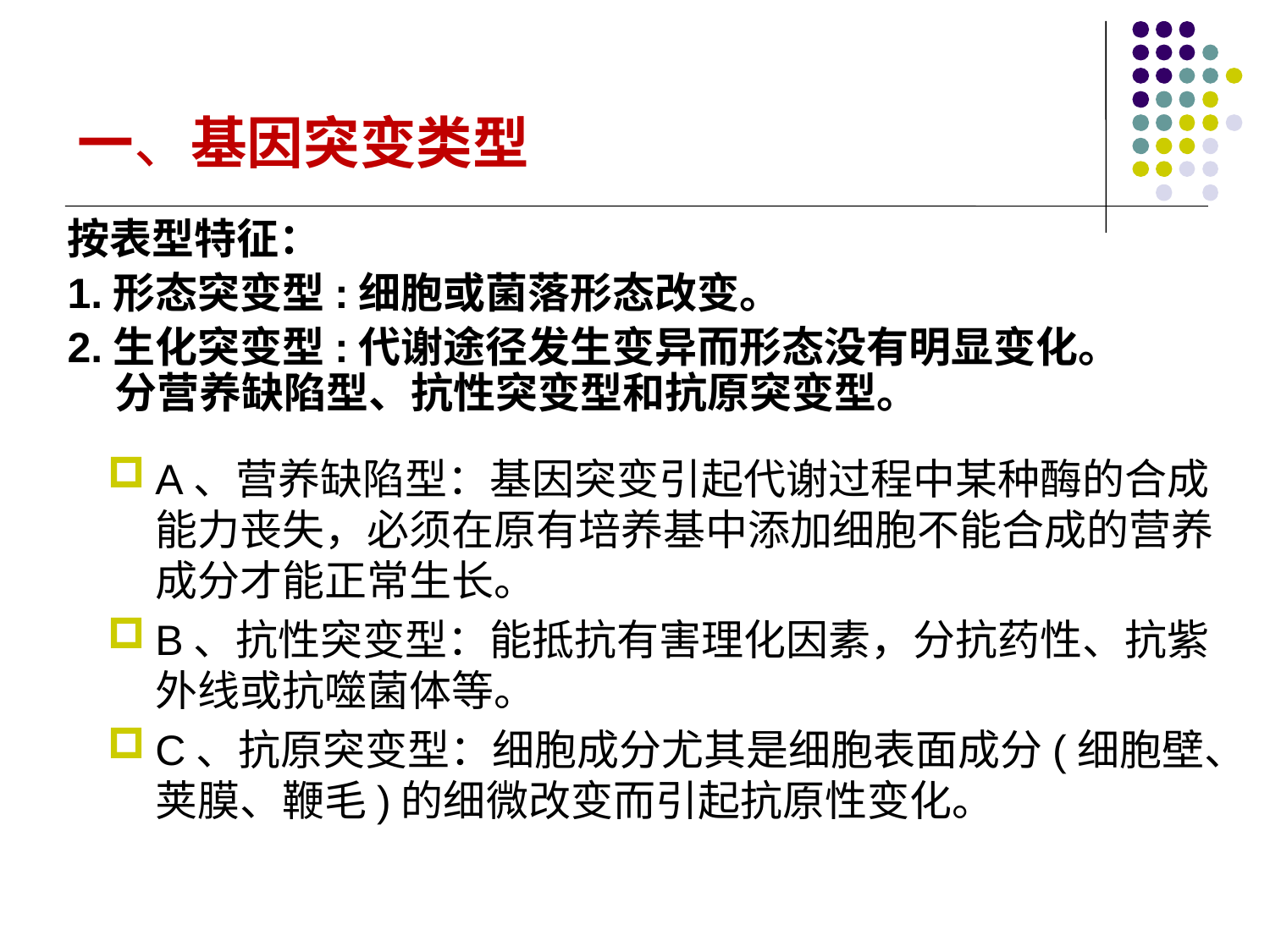

一、基因突变类型
按表型特征：
1.形态突变型:细胞或菌落形态改变。
2.生化突变型:代谢途径发生变异而形态没有明显变化。分营养缺陷型、抗性突变型和抗原突变型。

A、营养缺陷型：基因突变引起代谢过程中某种酶的合成能力丧失，必须在原有培养基中添加细胞不能合成的营养成分才能正常生长。
B、抗性突变型：能抵抗有害理化因素，分抗药性、抗紫外线或抗噬菌体等。
C、抗原突变型：细胞成分尤其是细胞表面成分(细胞壁、荚膜、鞭毛)的细微改变而引起抗原性变化。